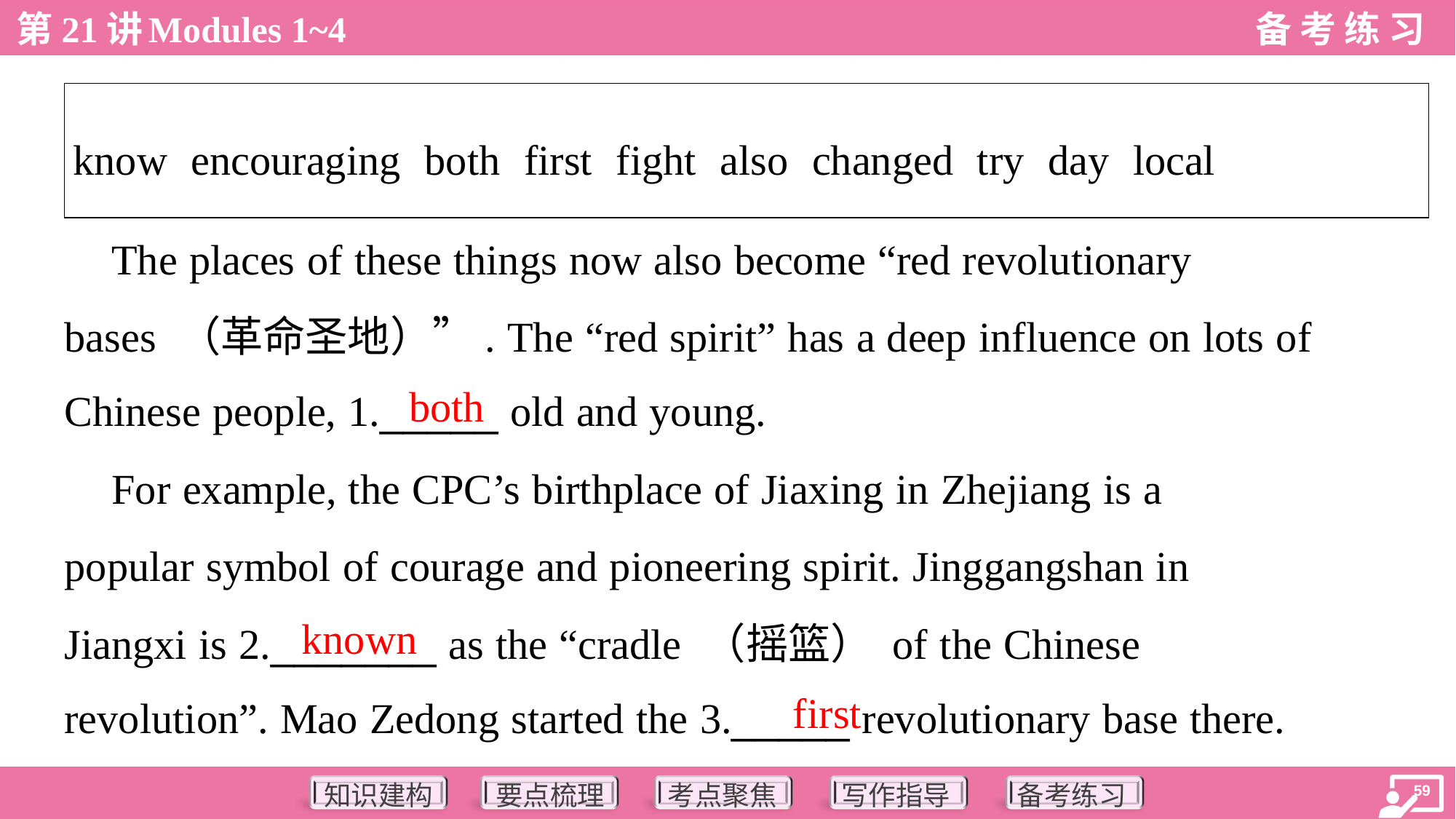

| know encouraging both first fight also changed try day local |
| --- |
    The places of these things now also become “red revolutionary
bases （革命圣地）”. The “red spirit” has a deep influence on lots of
Chinese people, 1._____ old and young.
both
    For example, the CPC’s birthplace of Jiaxing in Zhejiang is a
popular symbol of courage and pioneering spirit. Jinggangshan in
Jiangxi is 2._______ as the “cradle （摇篮） of the Chinese
revolution”. Mao Zedong started the 3._____ revolutionary base there.
known
first